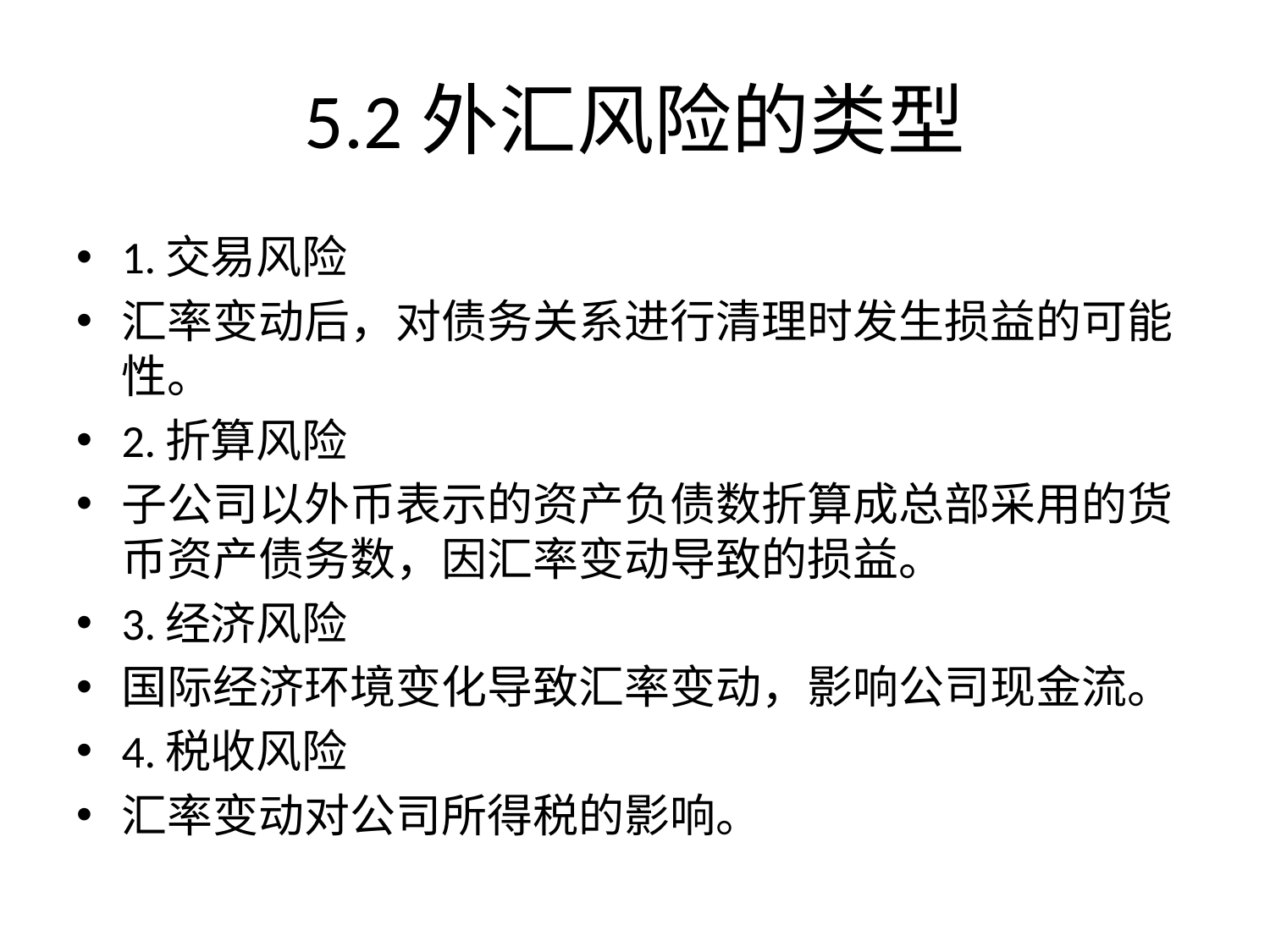

# 5.2外汇风险的类型
1.交易风险
汇率变动后，对债务关系进行清理时发生损益的可能性。
2.折算风险
子公司以外币表示的资产负债数折算成总部采用的货币资产债务数，因汇率变动导致的损益。
3.经济风险
国际经济环境变化导致汇率变动，影响公司现金流。
4.税收风险
汇率变动对公司所得税的影响。